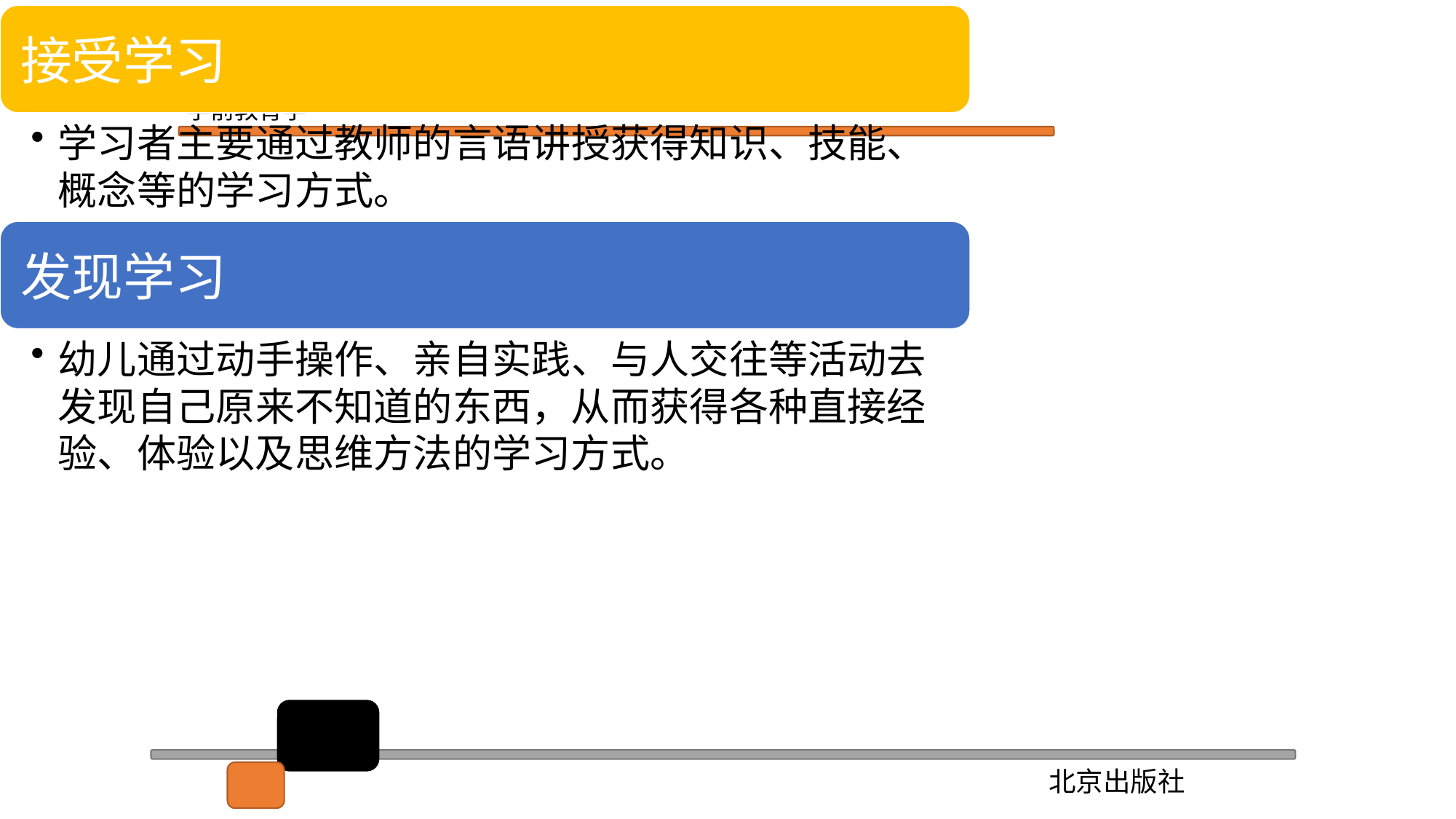

任务三 师幼关系

接受学习
学习者主要通过教师的言语讲授获得知识、技能、概念等的学习方式。
发现学习
幼儿通过动手操作、亲自实践、与人交往等活动去发现自己原来不知道的东西，从而获得各种直接经验、体验以及思维方法的学习方式。